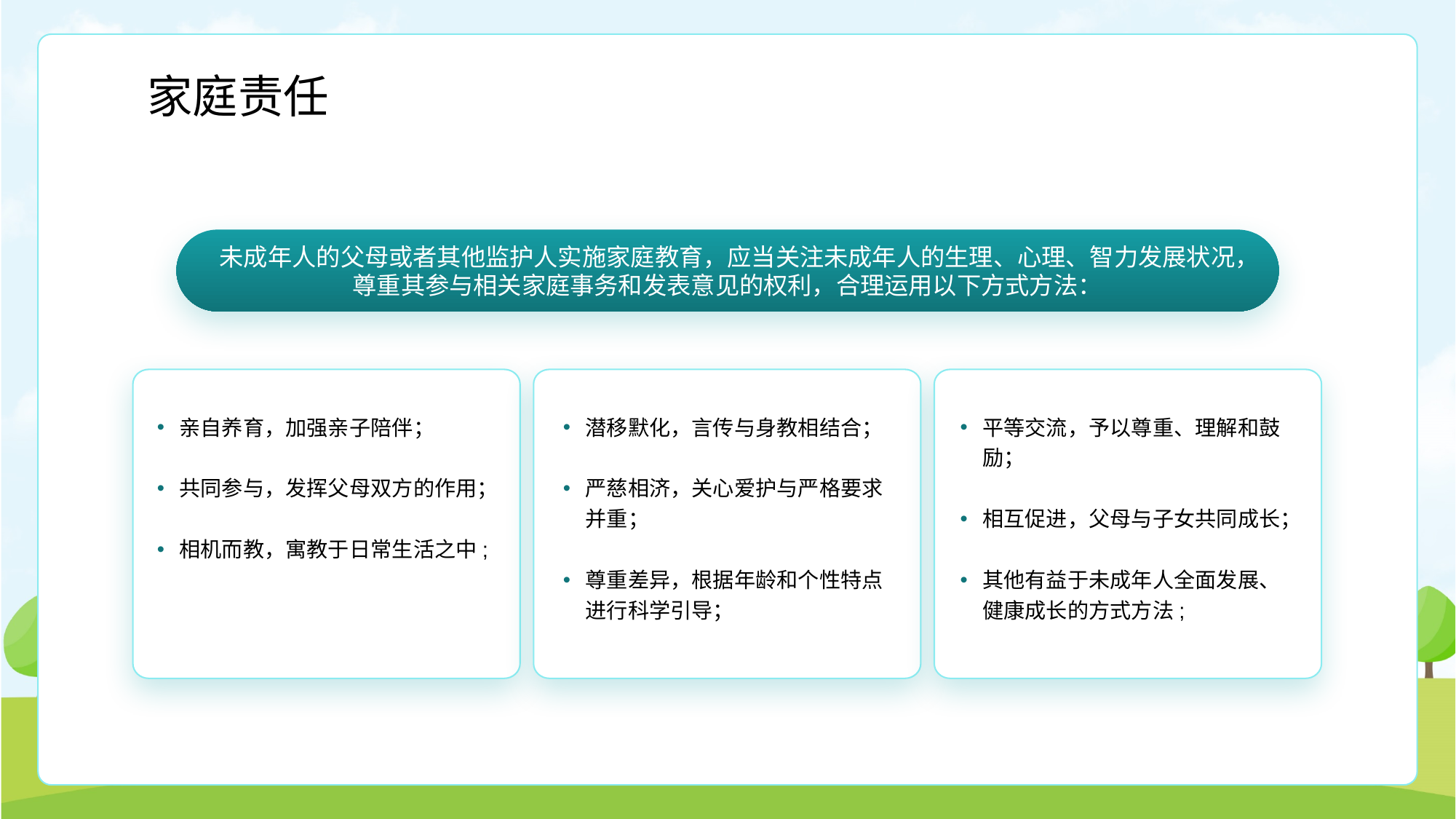

家庭责任
未成年人的父母或者其他监护人实施家庭教育，应当关注未成年人的生理、心理、智力发展状况，尊重其参与相关家庭事务和发表意见的权利，合理运用以下方式方法：

亲自养育，加强亲子陪伴；

共同参与，发挥父母双方的作用；

相机而教，寓教于日常生活之中;

潜移默化，言传与身教相结合；

严慈相济，关心爱护与严格要求并重；

尊重差异，根据年龄和个性特点进行科学引导；

平等交流，予以尊重、理解和鼓励；

相互促进，父母与子女共同成长；

其他有益于未成年人全面发展、健康成长的方式方法;